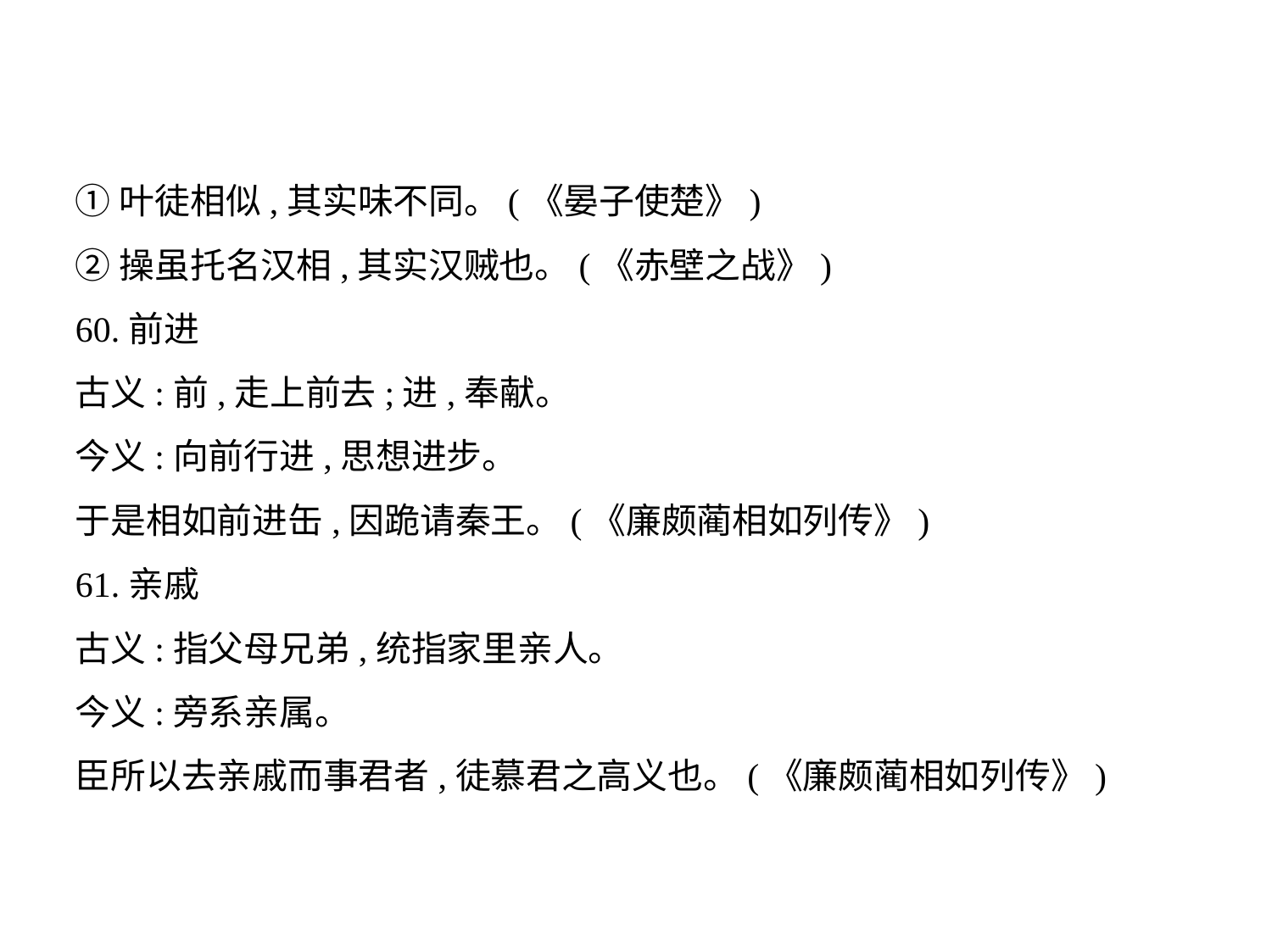

①叶徒相似,其实味不同。(《晏子使楚》)
②操虽托名汉相,其实汉贼也。(《赤壁之战》)
60.前进
古义:前,走上前去;进,奉献。
今义:向前行进,思想进步。
于是相如前进缶,因跪请秦王。(《廉颇蔺相如列传》)
61.亲戚
古义:指父母兄弟,统指家里亲人。
今义:旁系亲属。
臣所以去亲戚而事君者,徒慕君之高义也。(《廉颇蔺相如列传》)